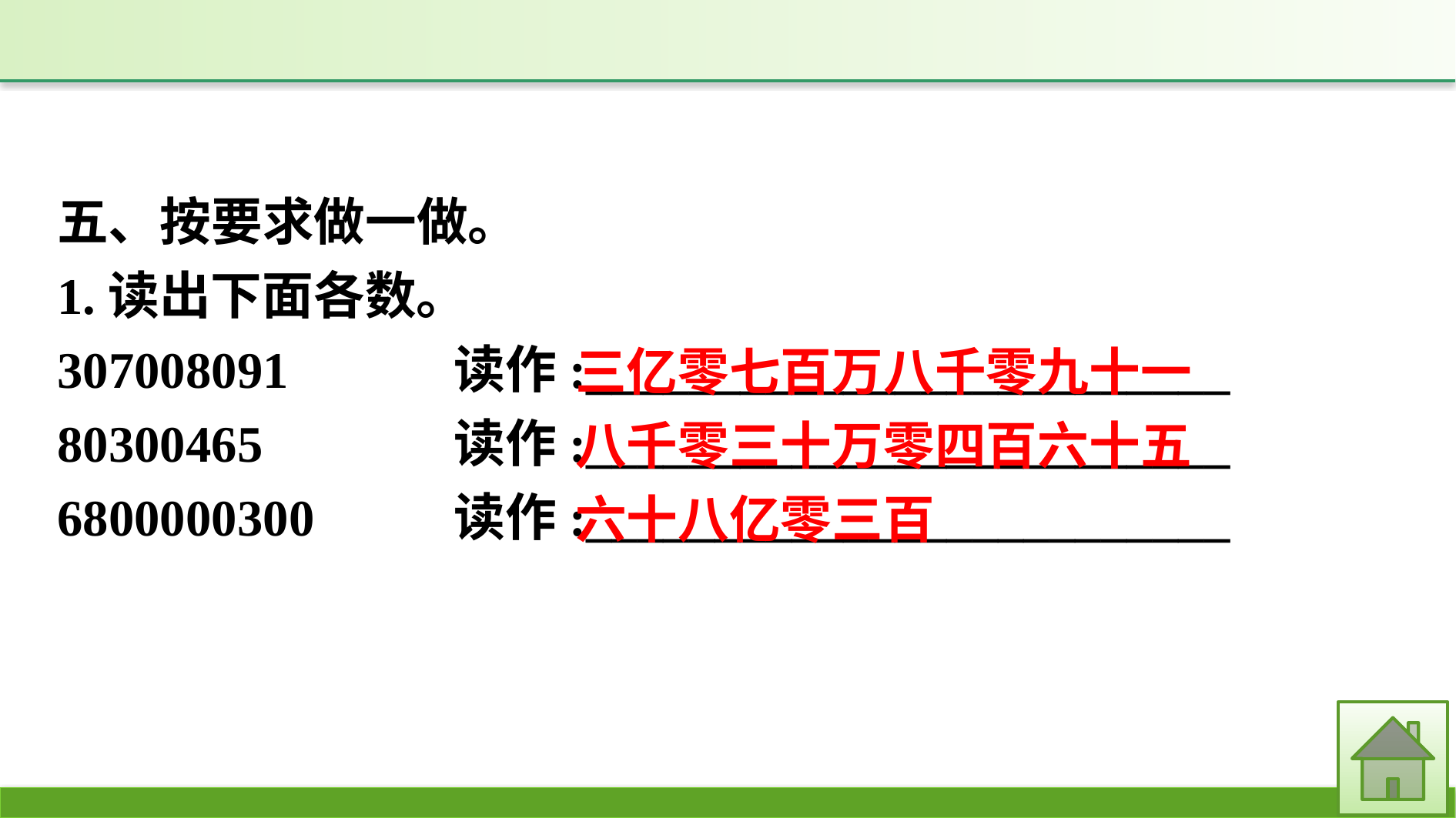

五、按要求做一做。
1.读出下面各数。
307008091　　	读作:_________________________
80300465		读作:_________________________
6800000300		读作:_________________________
三亿零七百万八千零九十一
八千零三十万零四百六十五
六十八亿零三百